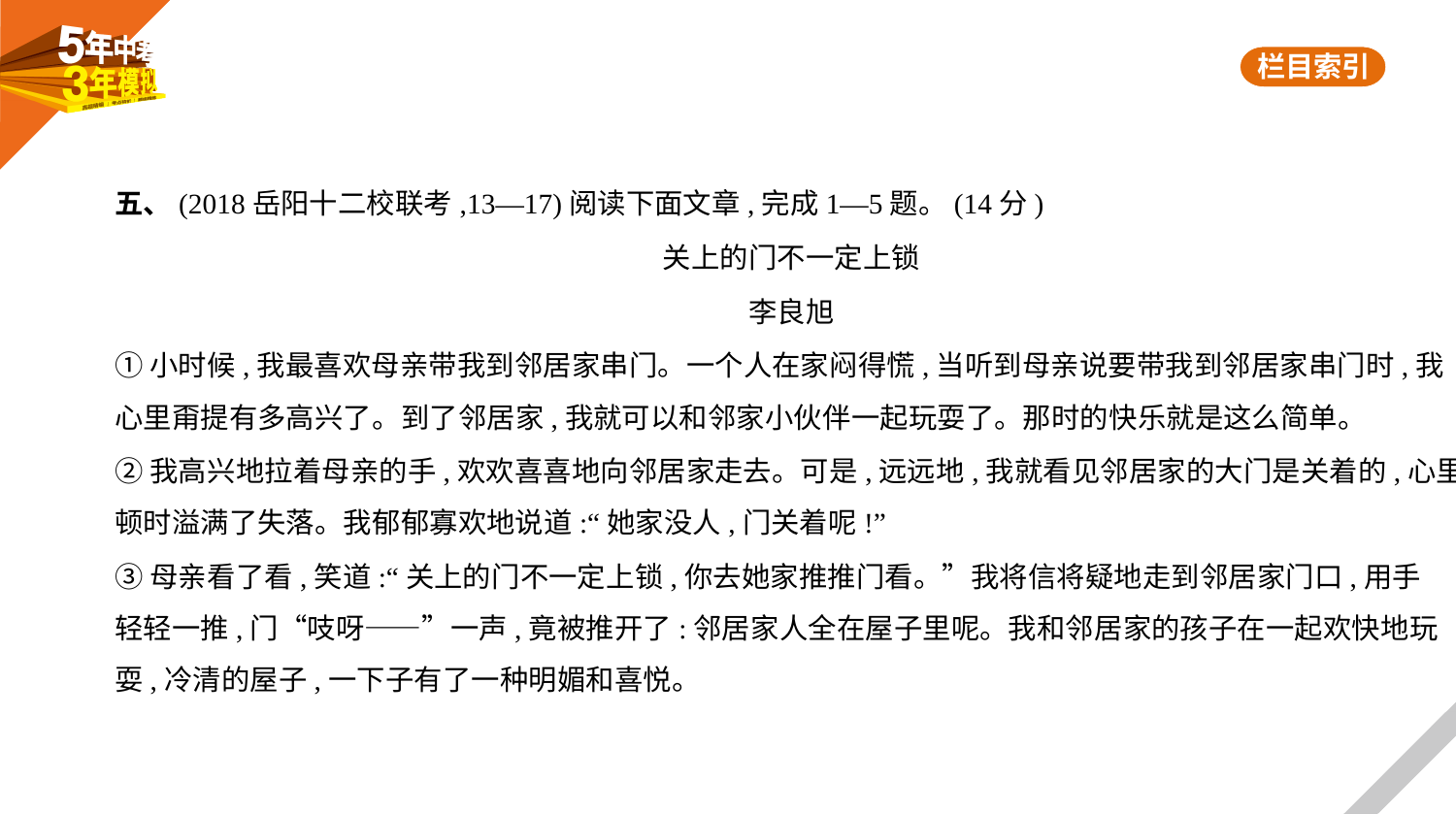

五、(2018岳阳十二校联考,13—17)阅读下面文章,完成1—5题。(14分)
关上的门不一定上锁
李良旭
①小时候,我最喜欢母亲带我到邻居家串门。一个人在家闷得慌,当听到母亲说要带我到邻居家串门时,我
心里甭提有多高兴了。到了邻居家,我就可以和邻家小伙伴一起玩耍了。那时的快乐就是这么简单。
②我高兴地拉着母亲的手,欢欢喜喜地向邻居家走去。可是,远远地,我就看见邻居家的大门是关着的,心里
顿时溢满了失落。我郁郁寡欢地说道:“她家没人,门关着呢!”
③母亲看了看,笑道:“关上的门不一定上锁,你去她家推推门看。”我将信将疑地走到邻居家门口,用手
轻轻一推,门“吱呀——”一声,竟被推开了:邻居家人全在屋子里呢。我和邻居家的孩子在一起欢快地玩
耍,冷清的屋子,一下子有了一种明媚和喜悦。